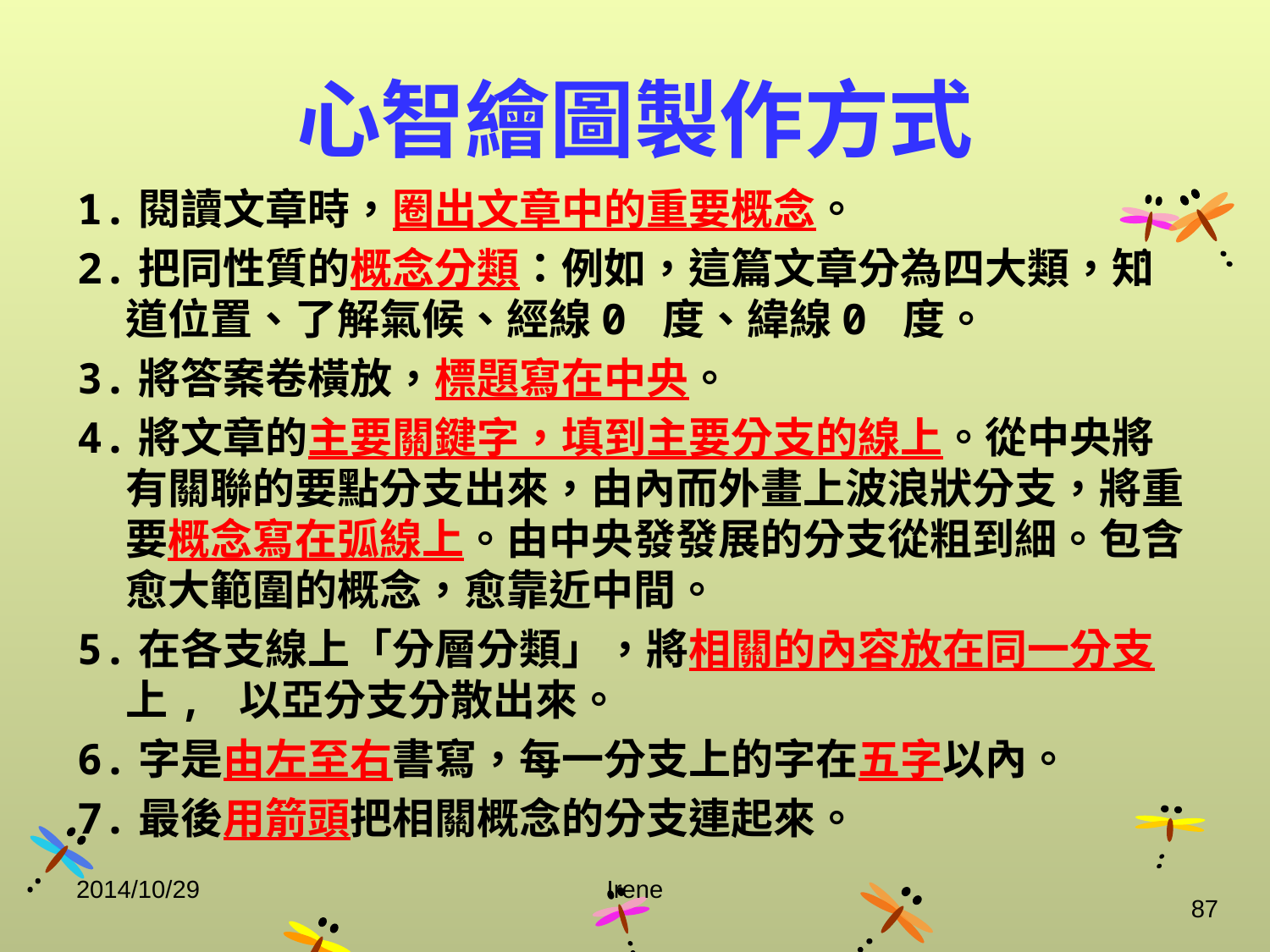

# 心智繪圖製作方式
1.閱讀文章時，圈出文章中的重要概念。
2.把同性質的概念分類：例如，這篇文章分為四大類，知道位置、了解氣候、經線0 度、緯線0 度。
3.將答案卷橫放，標題寫在中央。
4.將文章的主要關鍵字，填到主要分支的線上。從中央將有關聯的要點分支出來，由內而外畫上波浪狀分支，將重要概念寫在弧線上。由中央發發展的分支從粗到細。包含愈大範圍的概念，愈靠近中間。
5.在各支線上「分層分類」，將相關的內容放在同一分支上, 以亞分支分散出來。
6.字是由左至右書寫，每一分支上的字在五字以內。
7.最後用箭頭把相關概念的分支連起來。
2014/10/29
Irene